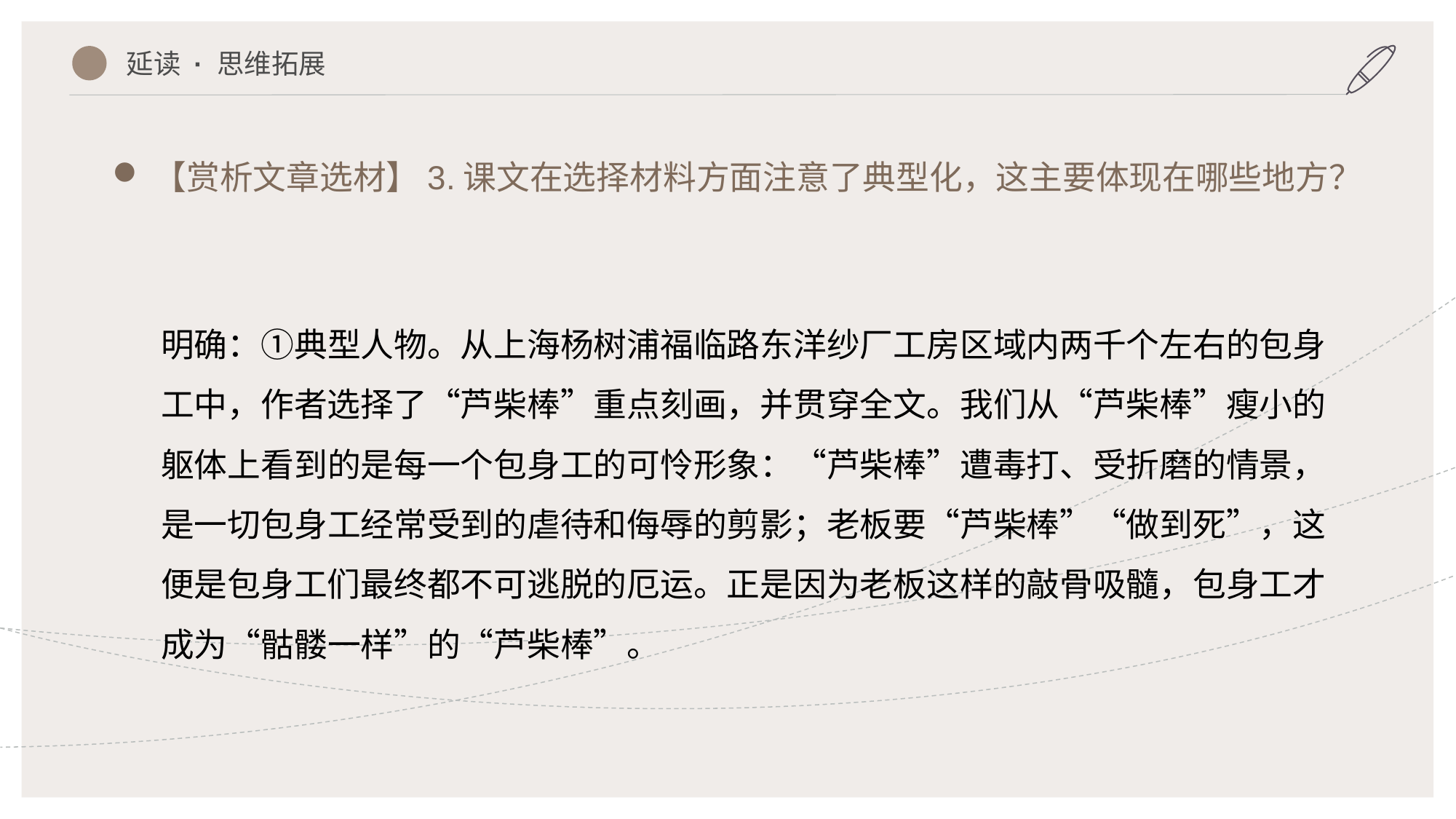

延读 · 思维拓展

【赏析文章选材】3.课文在选择材料方面注意了典型化，这主要体现在哪些地方？

明确：①典型人物。从上海杨树浦福临路东洋纱厂工房区域内两千个左右的包身工中，作者选择了“芦柴棒”重点刻画，并贯穿全文。我们从“芦柴棒”瘦小的躯体上看到的是每一个包身工的可怜形象：“芦柴棒”遭毒打、受折磨的情景，是一切包身工经常受到的虐待和侮辱的剪影；老板要“芦柴棒”“做到死”，这便是包身工们最终都不可逃脱的厄运。正是因为老板这样的敲骨吸髓，包身工才成为“骷髅一样”的“芦柴棒”。